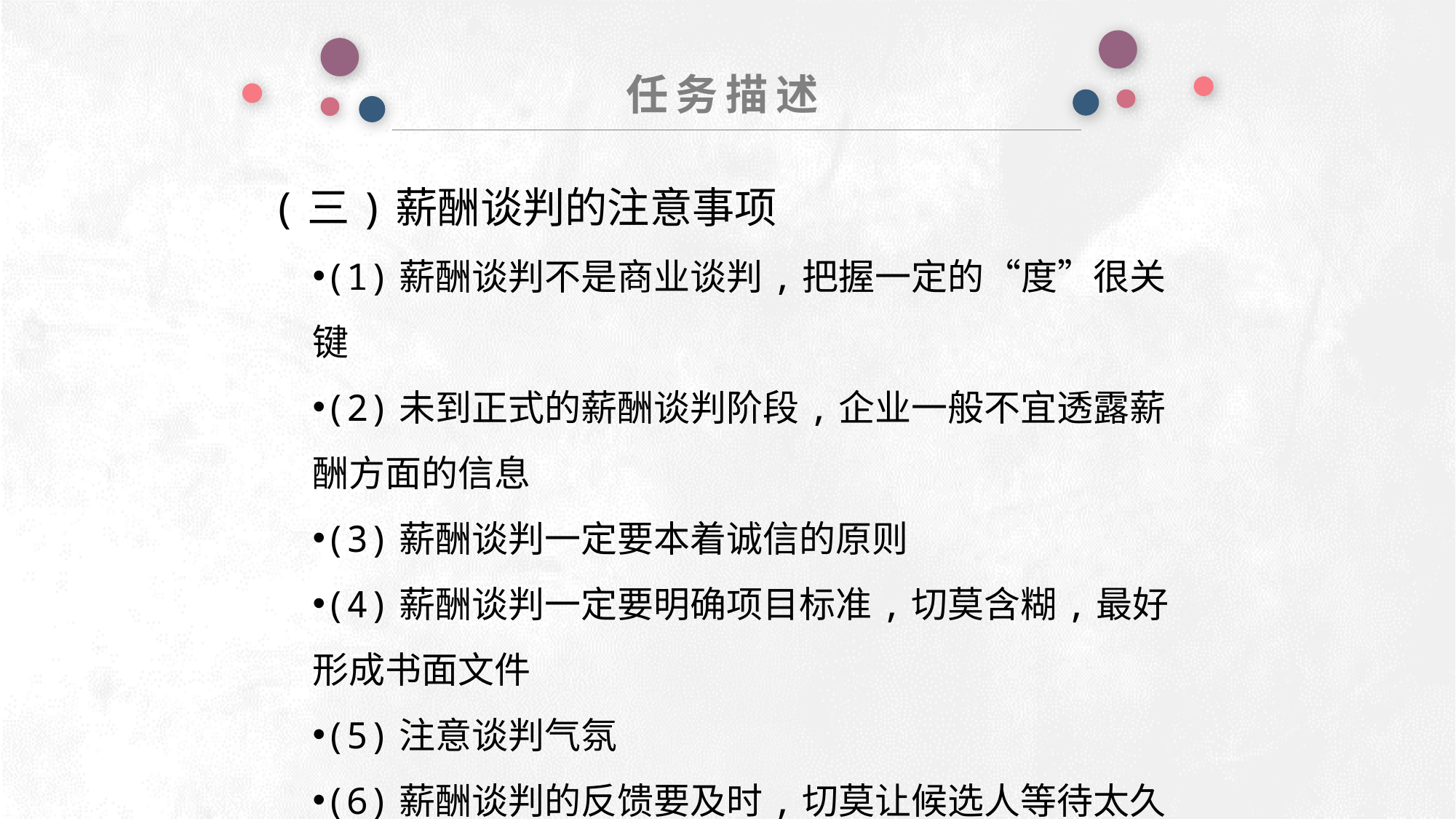

任务描述

(三)薪酬谈判的注意事项
(1)薪酬谈判不是商业谈判,把握一定的“度”很关键
(2)未到正式的薪酬谈判阶段,企业一般不宜透露薪酬方面的信息
(3)薪酬谈判一定要本着诚信的原则
(4)薪酬谈判一定要明确项目标准,切莫含糊,最好形成书面文件
(5)注意谈判气氛
(6)薪酬谈判的反馈要及时,切莫让候选人等待太久